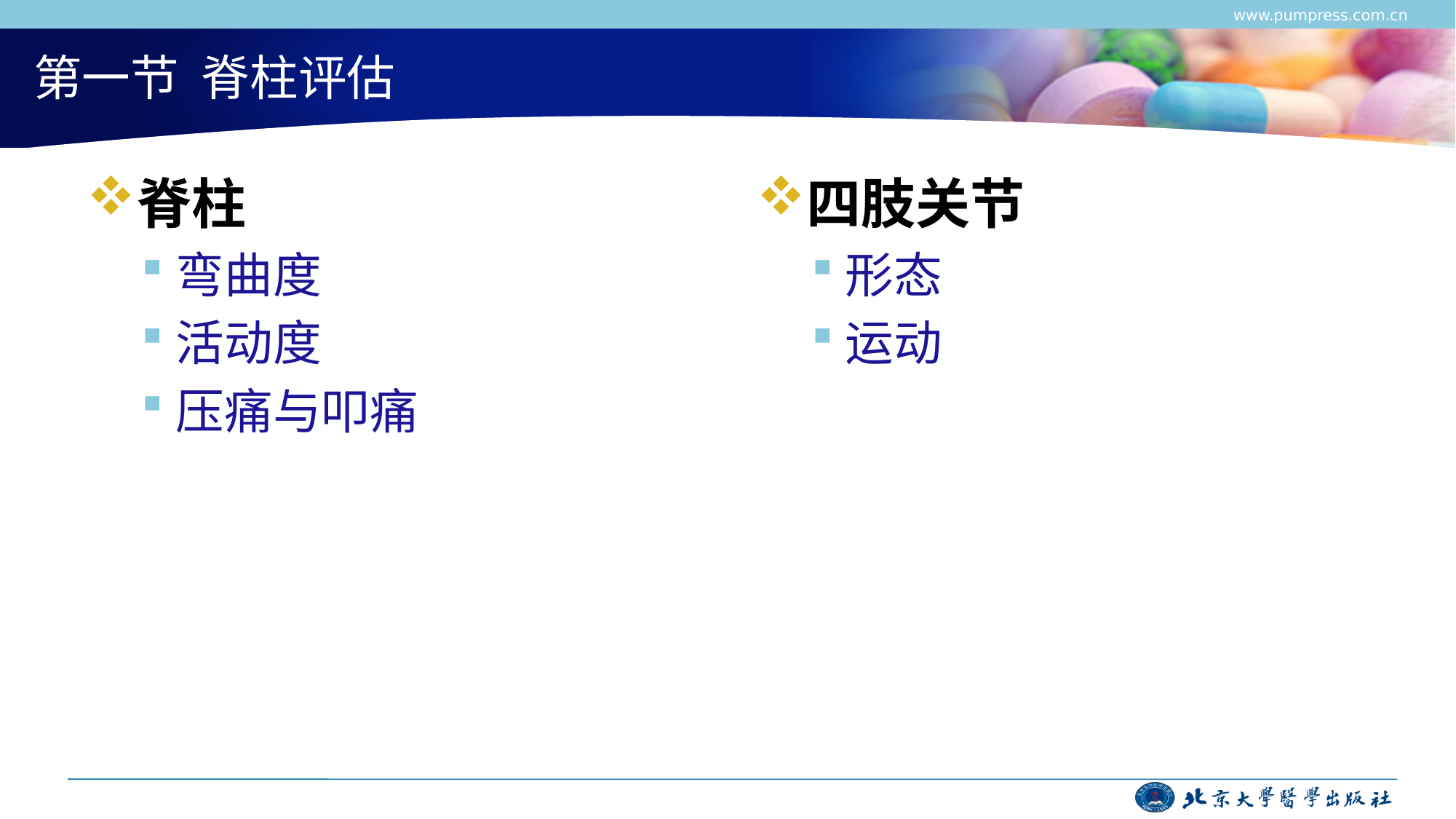

www.pumpress.com.cn
# 第一节  脊柱评估
脊柱
弯曲度
活动度
压痛与叩痛
四肢关节
形态
运动